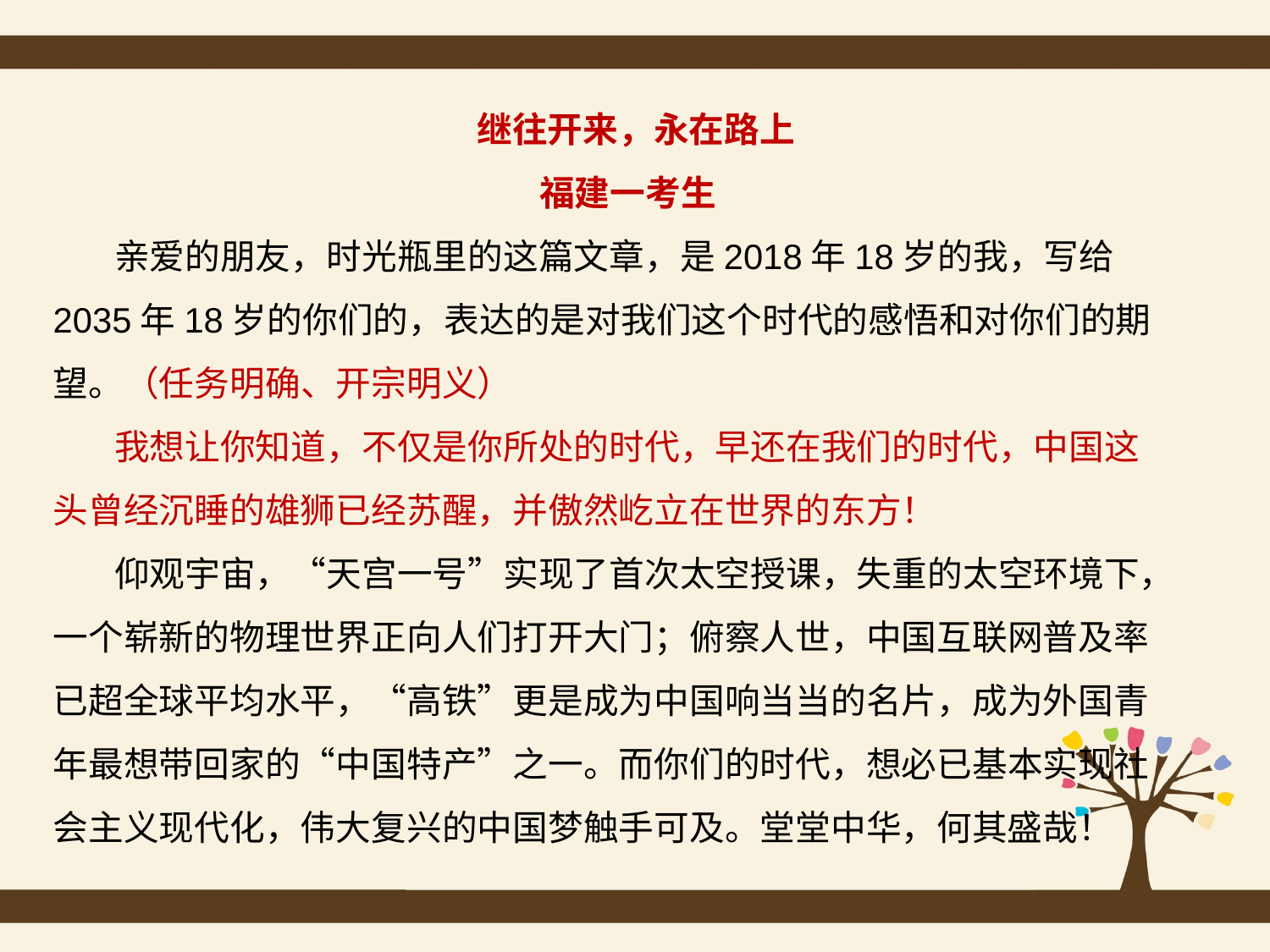

继往开来，永在路上
福建一考生
  亲爱的朋友，时光瓶里的这篇文章，是2018年18岁的我，写给2035年18岁的你们的，表达的是对我们这个时代的感悟和对你们的期望。（任务明确、开宗明义）
  我想让你知道，不仅是你所处的时代，早还在我们的时代，中国这头曾经沉睡的雄狮已经苏醒，并傲然屹立在世界的东方！
  仰观宇宙，“天宫一号”实现了首次太空授课，失重的太空环境下，一个崭新的物理世界正向人们打开大门；俯察人世，中国互联网普及率已超全球平均水平，“高铁”更是成为中国响当当的名片，成为外国青年最想带回家的“中国特产”之一。而你们的时代，想必已基本实现社会主义现代化，伟大复兴的中国梦触手可及。堂堂中华，何其盛哉！